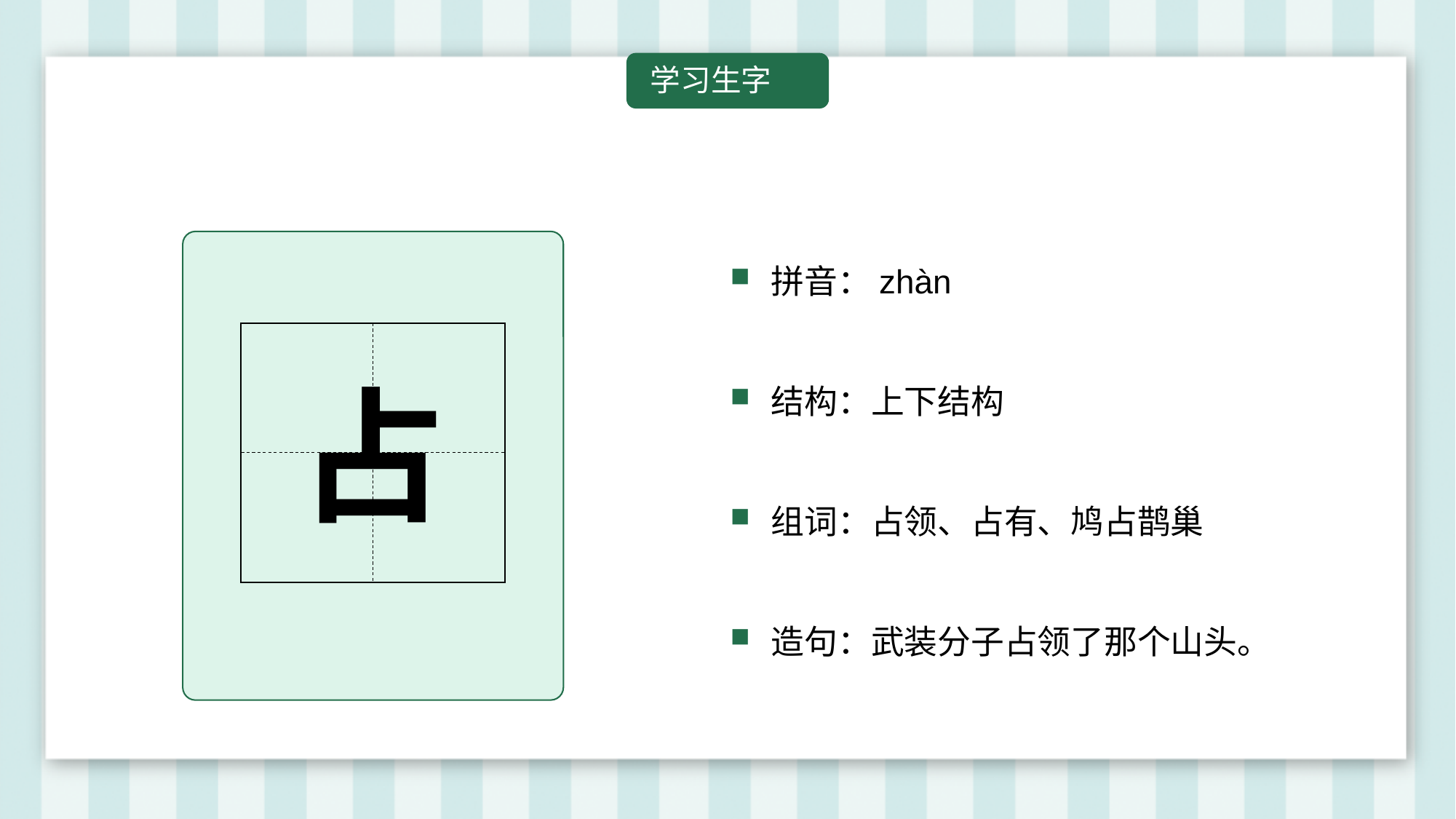

学习生字

占
拼音：zhàn

结构：上下结构

组词：占领、占有、鸠占鹊巢

造句：武装分子占领了那个山头。